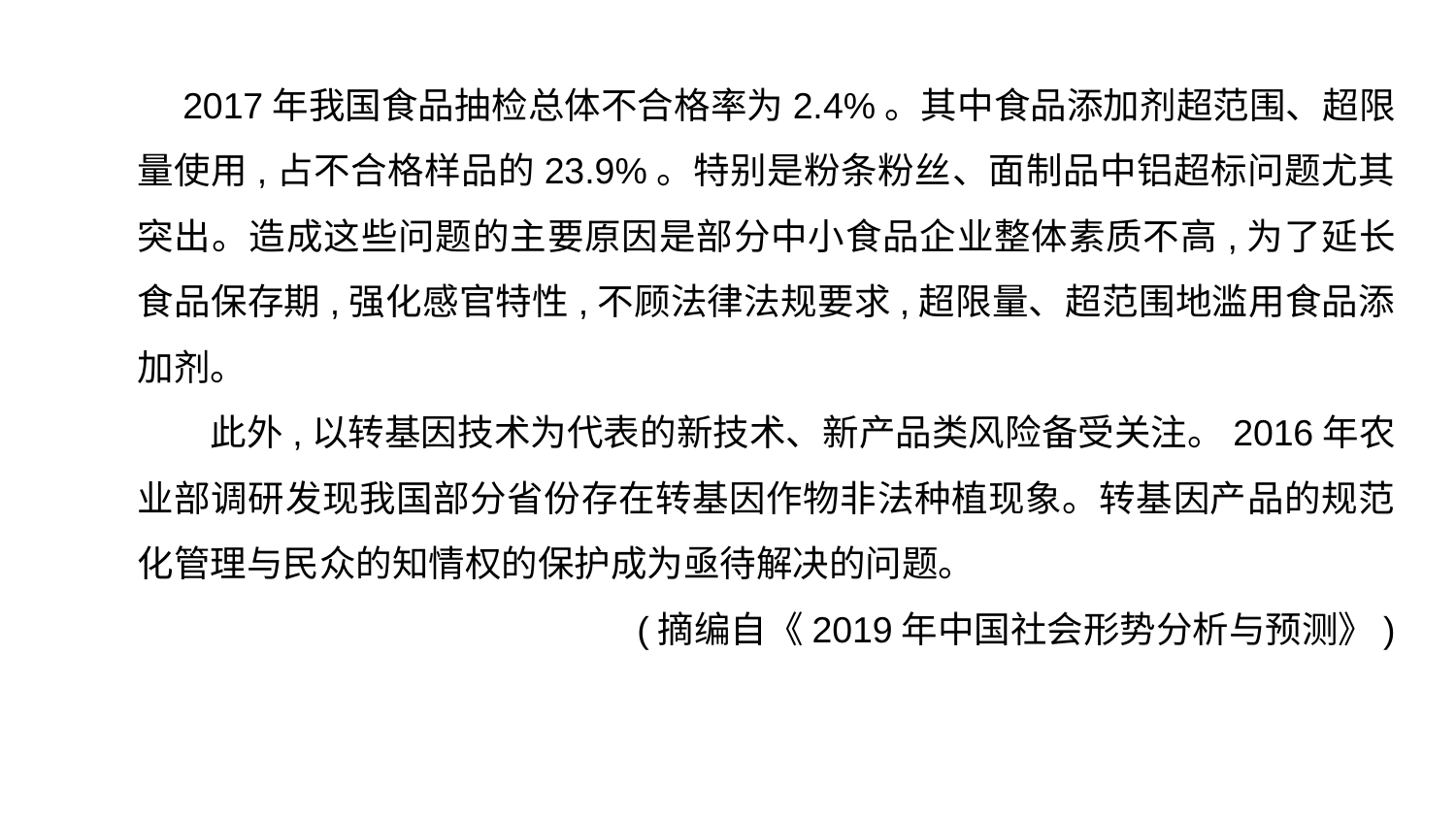

2017年我国食品抽检总体不合格率为2.4%。其中食品添加剂超范围、超限量使用,占不合格样品的23.9%。特别是粉条粉丝、面制品中铝超标问题尤其突出。造成这些问题的主要原因是部分中小食品企业整体素质不高,为了延长食品保存期,强化感官特性,不顾法律法规要求,超限量、超范围地滥用食品添加剂。
　　此外,以转基因技术为代表的新技术、新产品类风险备受关注。2016年农业部调研发现我国部分省份存在转基因作物非法种植现象。转基因产品的规范化管理与民众的知情权的保护成为亟待解决的问题。
(摘编自《2019年中国社会形势分析与预测》)